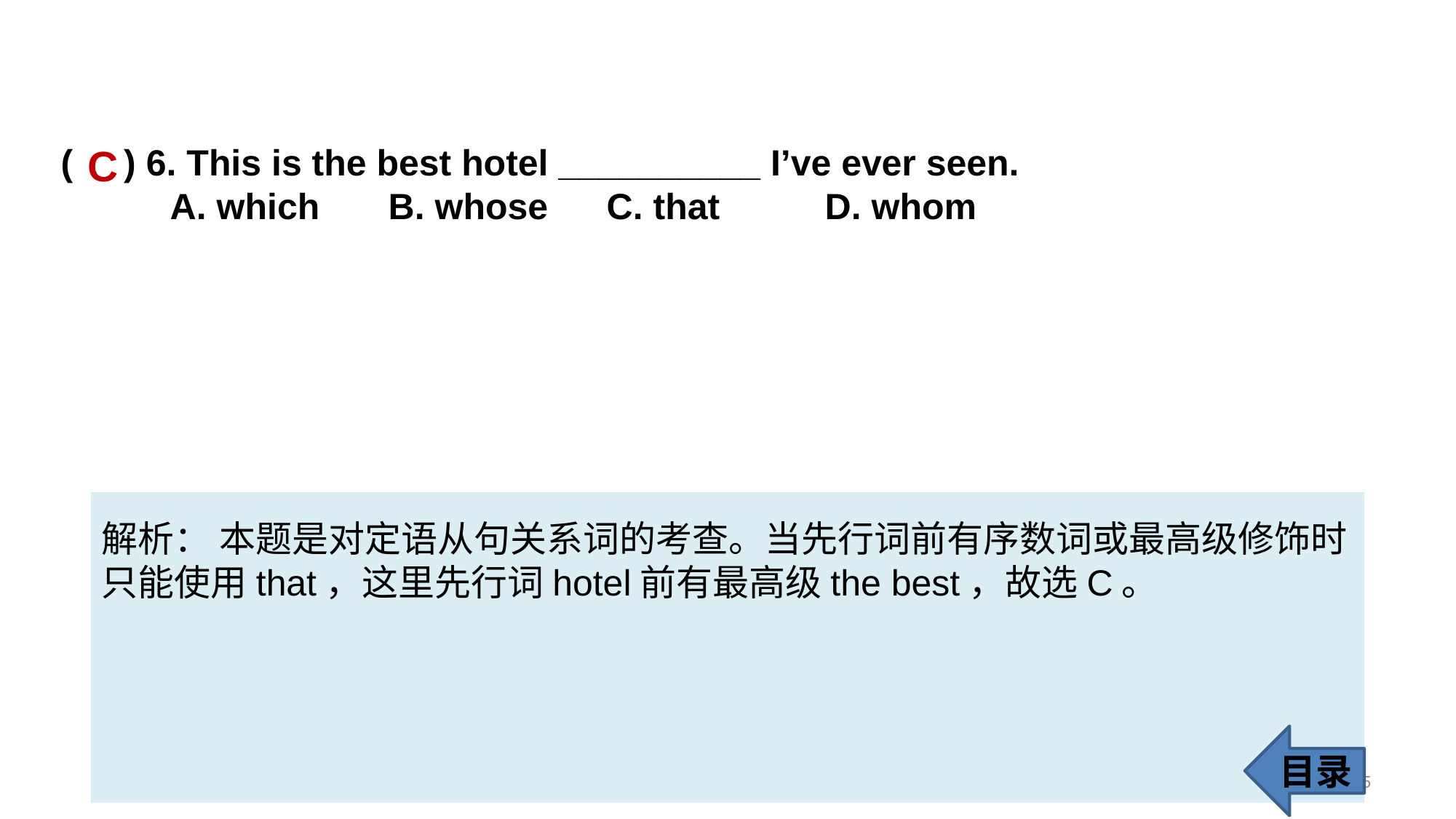

(     ) 6. This is the best hotel __________ I’ve ever seen.
	A. which 	B. whose 	C. that 	D. whom
C

解析： 本题是对定语从句关系词的考查。当先行词前有序数词或最高级修饰时
只能使用that，这里先行词hotel前有最高级the best，故选C。
目录
65